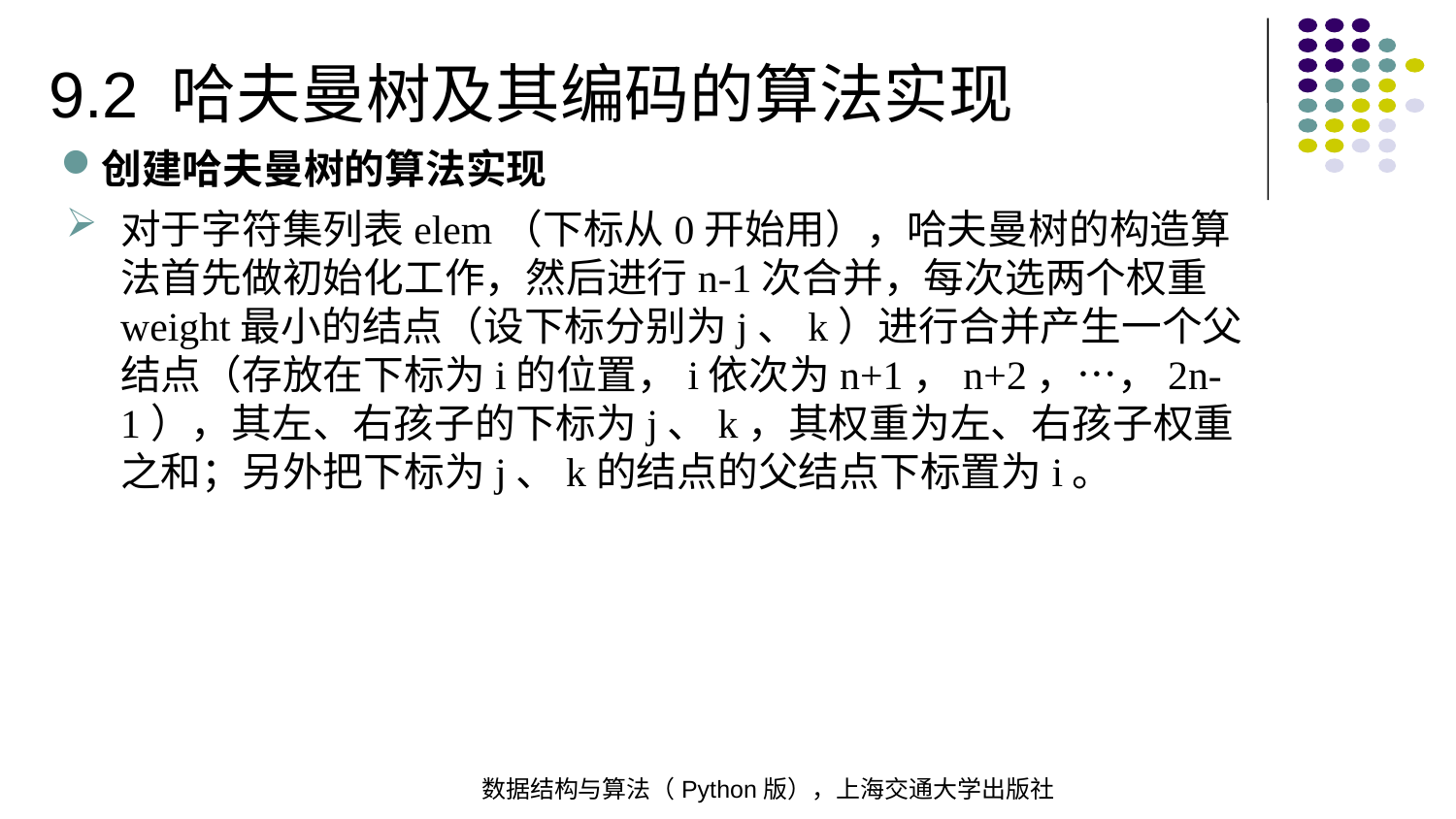

9.2 哈夫曼树及其编码的算法实现
创建哈夫曼树的算法实现
对于字符集列表elem（下标从0开始用），哈夫曼树的构造算法首先做初始化工作，然后进行n-1次合并，每次选两个权重weight最小的结点（设下标分别为j、k）进行合并产生一个父结点（存放在下标为i的位置，i依次为n+1，n+2，…，2n-1），其左、右孩子的下标为j、k，其权重为左、右孩子权重之和；另外把下标为j、k的结点的父结点下标置为i。